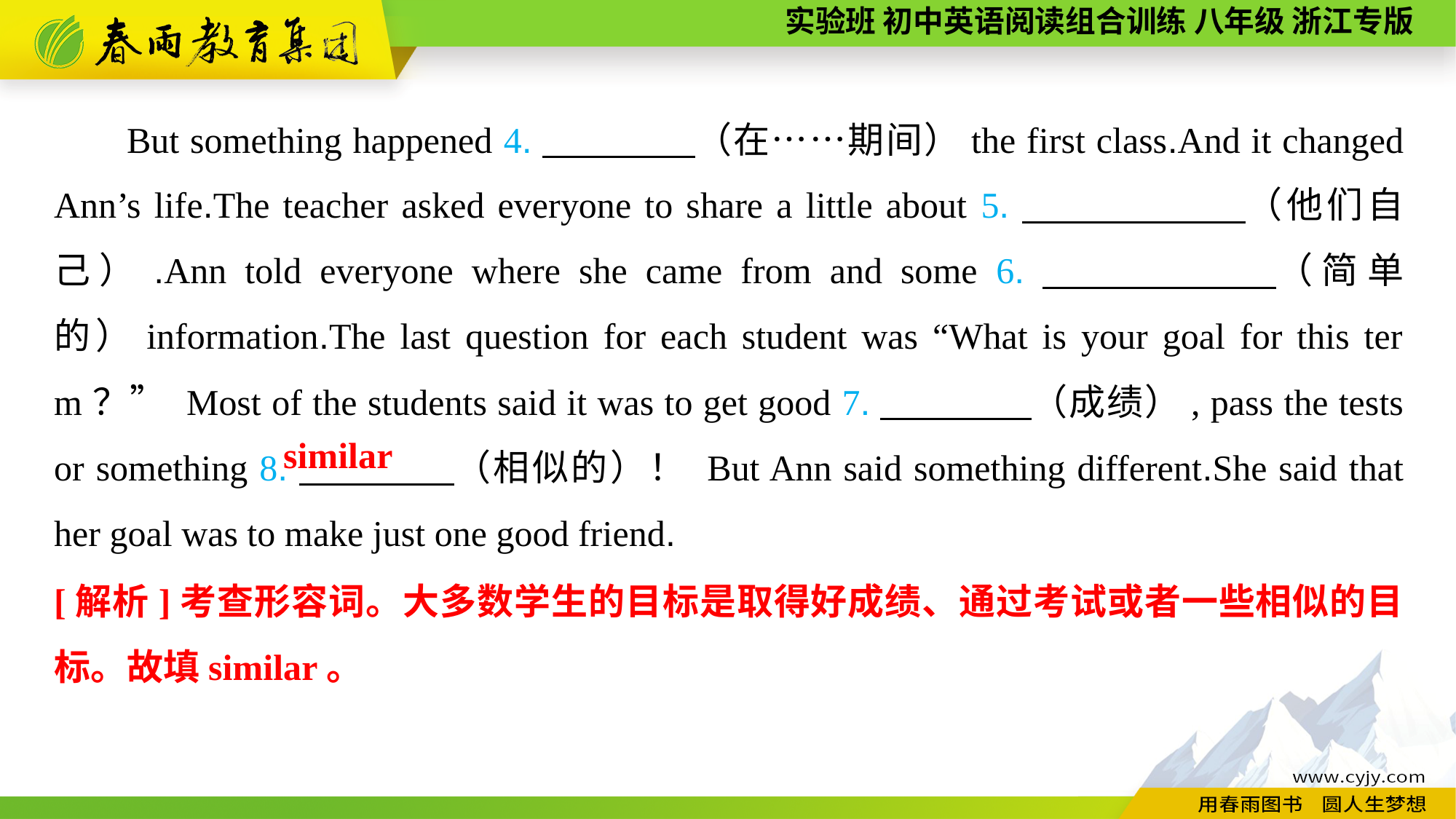

But something happened 4.　　　　（在……期间）the first class.And it changed Ann’s life.The teacher asked everyone to share a little about 5.　　     　　（他们自己）.Ann told everyone where she came from and some 6.　　　   　（简单的）information.The last question for each student was “What is your goal for this term？” Most of the students said it was to get good 7.　　　　（成绩）, pass the tests or something 8.　　　　（相似的）！ But Ann said something different.She said that her goal was to make just one good friend.
similar
[解析]考查形容词。大多数学生的目标是取得好成绩、通过考试或者一些相似的目标。故填similar。